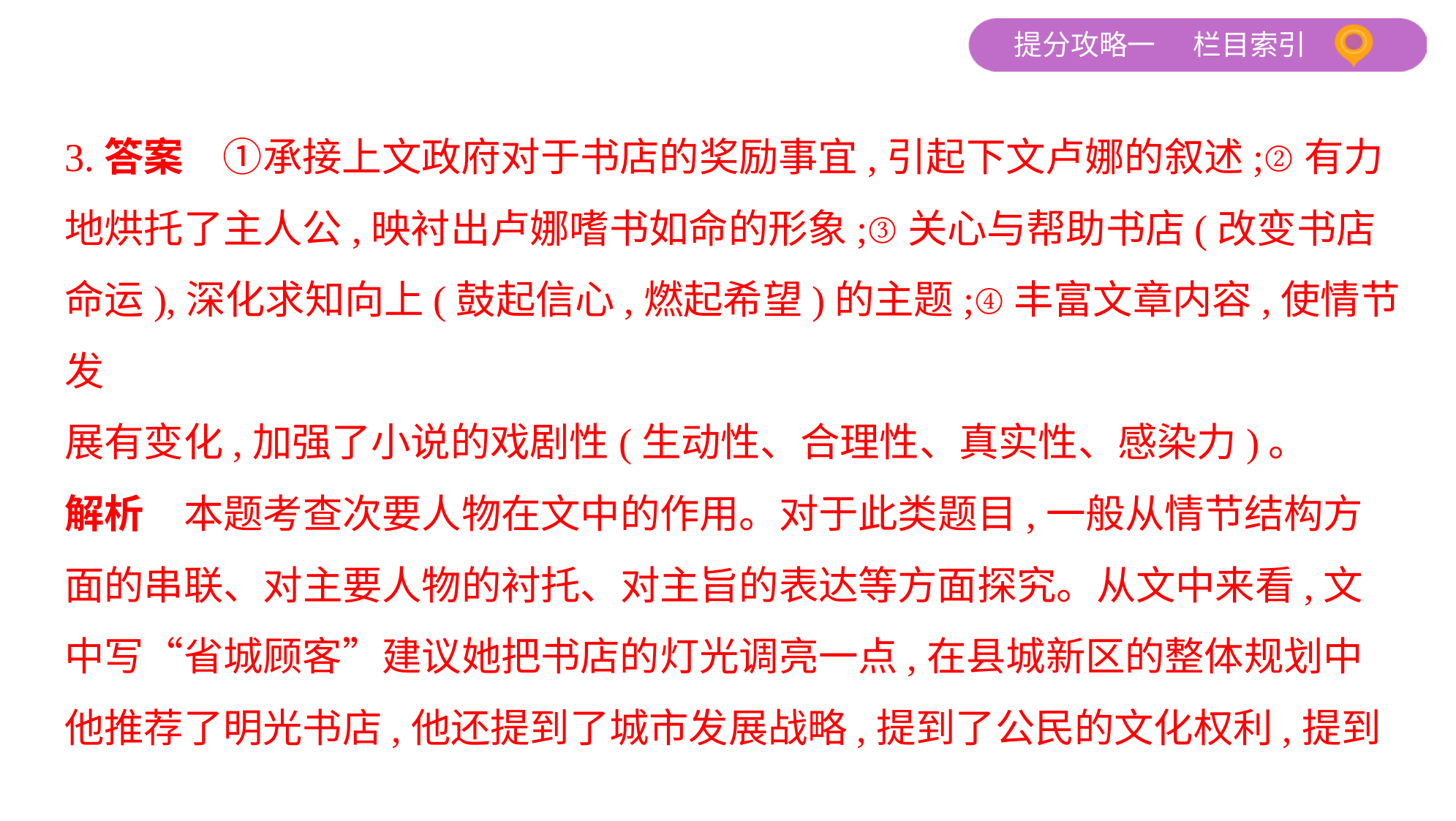

3.答案　①承接上文政府对于书店的奖励事宜,引起下文卢娜的叙述;②有力
地烘托了主人公,映衬出卢娜嗜书如命的形象;③关心与帮助书店(改变书店
命运),深化求知向上(鼓起信心,燃起希望)的主题;④丰富文章内容,使情节发
展有变化,加强了小说的戏剧性(生动性、合理性、真实性、感染力)。
解析　本题考查次要人物在文中的作用。对于此类题目,一般从情节结构方
面的串联、对主要人物的衬托、对主旨的表达等方面探究。从文中来看,文
中写“省城顾客”建议她把书店的灯光调亮一点,在县城新区的整体规划中
他推荐了明光书店,他还提到了城市发展战略,提到了公民的文化权利,提到